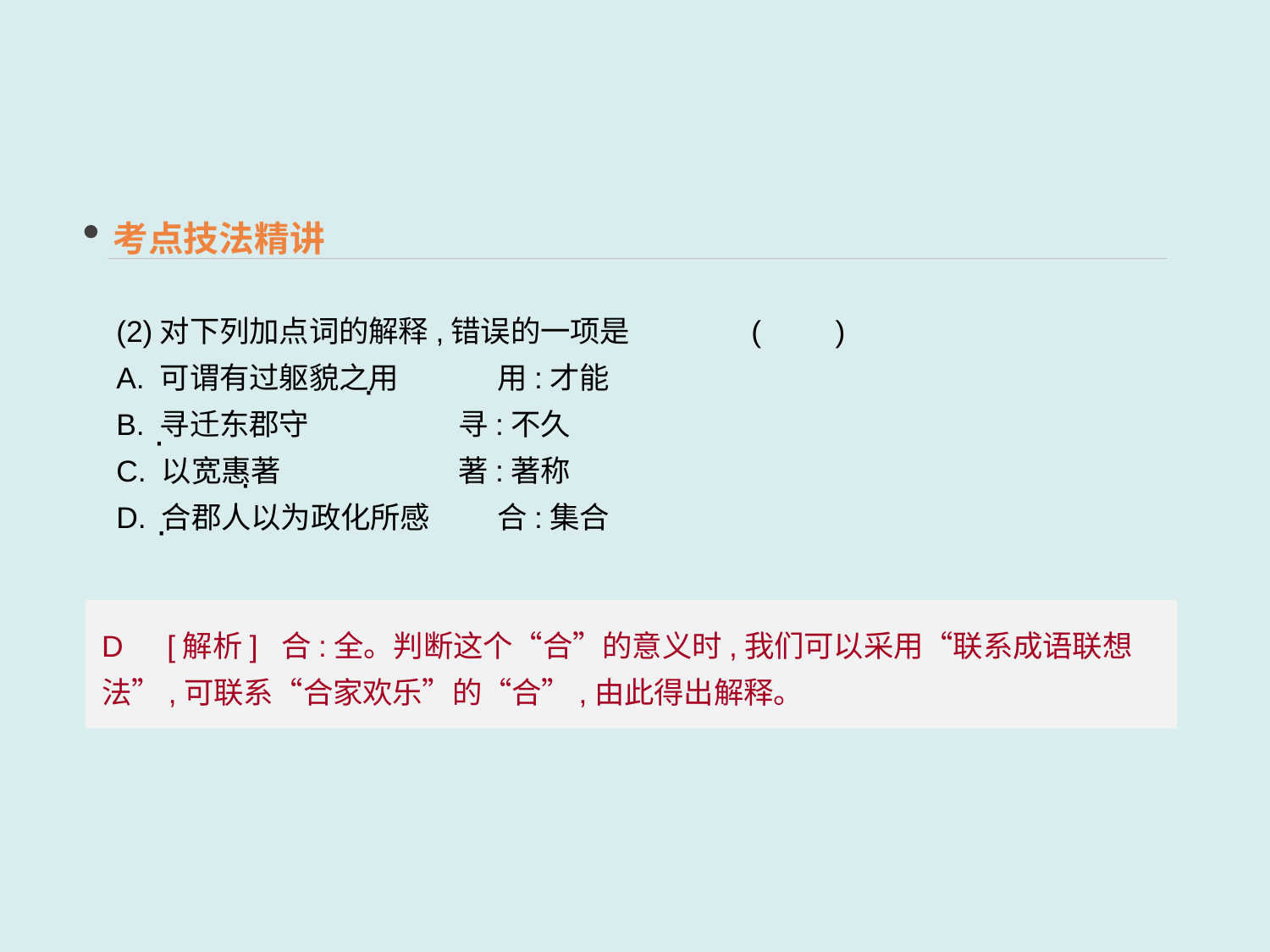

考点技法精讲

(2)对下列加点词的解释,错误的一项是	(　　)
A. 可谓有过躯貌之用	用:才能
B. 寻迁东郡守	             寻:不久
C. 以宽惠著	             著:著称
D. 合郡人以为政化所感	合:集合

·
·
·
·

D　[解析]  合:全。判断这个“合”的意义时,我们可以采用“联系成语联想法”,可联系“合家欢乐”的“合”,由此得出解释。